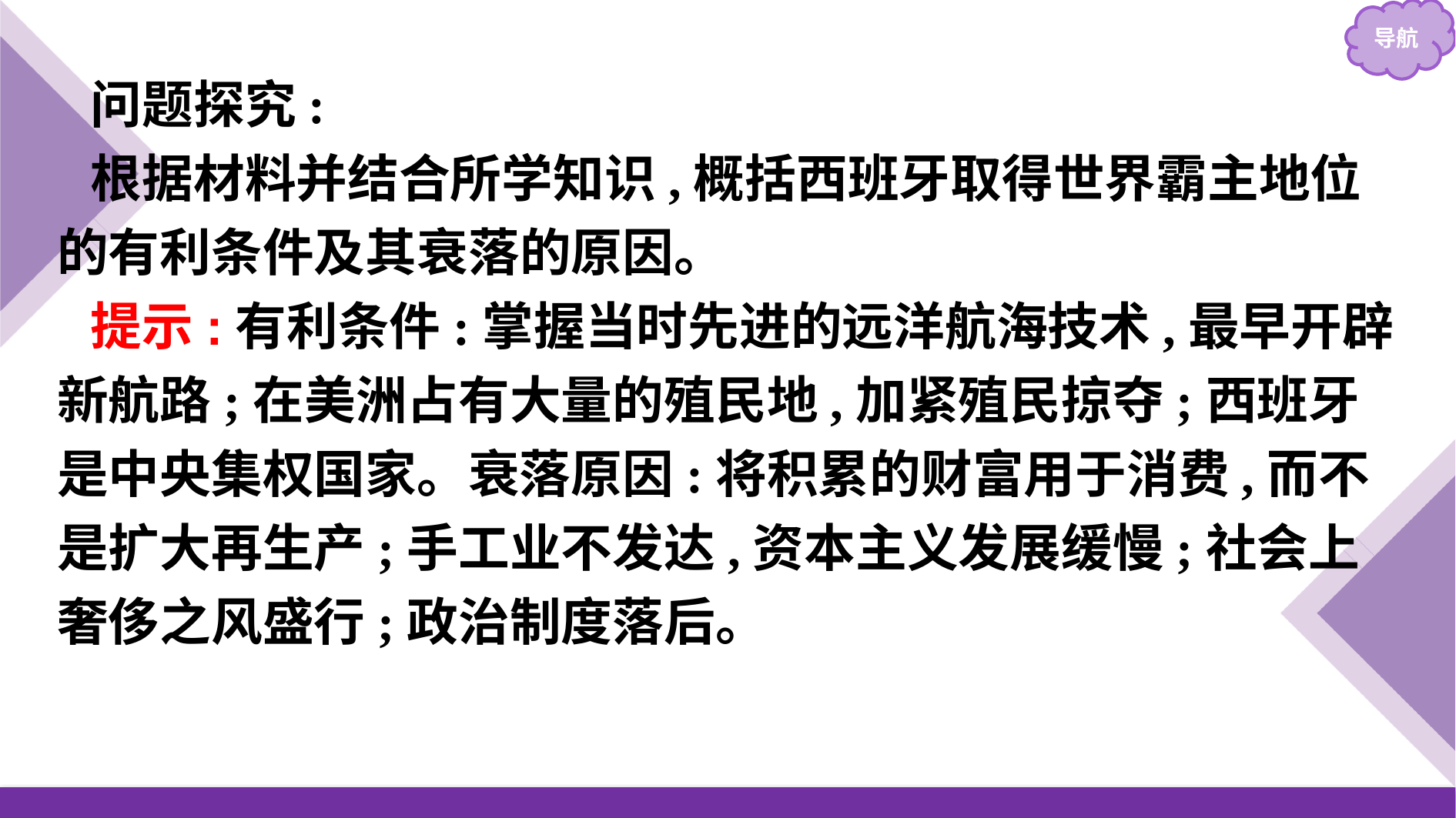

问题探究:
根据材料并结合所学知识,概括西班牙取得世界霸主地位的有利条件及其衰落的原因。
提示:有利条件:掌握当时先进的远洋航海技术,最早开辟新航路;在美洲占有大量的殖民地,加紧殖民掠夺;西班牙是中央集权国家。衰落原因:将积累的财富用于消费,而不是扩大再生产;手工业不发达,资本主义发展缓慢;社会上奢侈之风盛行;政治制度落后。